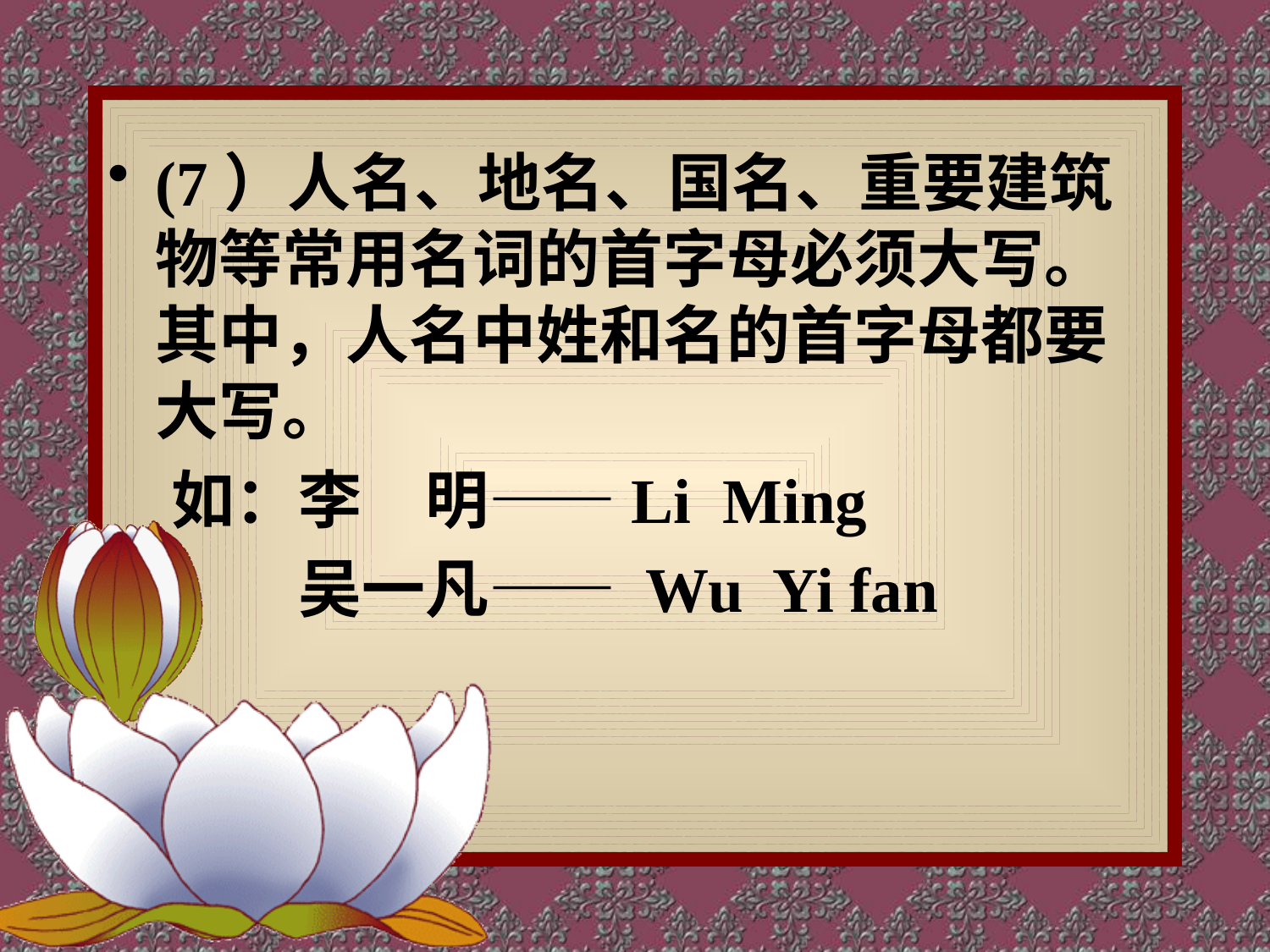

(7）人名、地名、国名、重要建筑物等常用名词的首字母必须大写。其中，人名中姓和名的首字母都要大写。
　如：李　明——Li  Ming
　　　吴一凡—— Wu  Yi fan